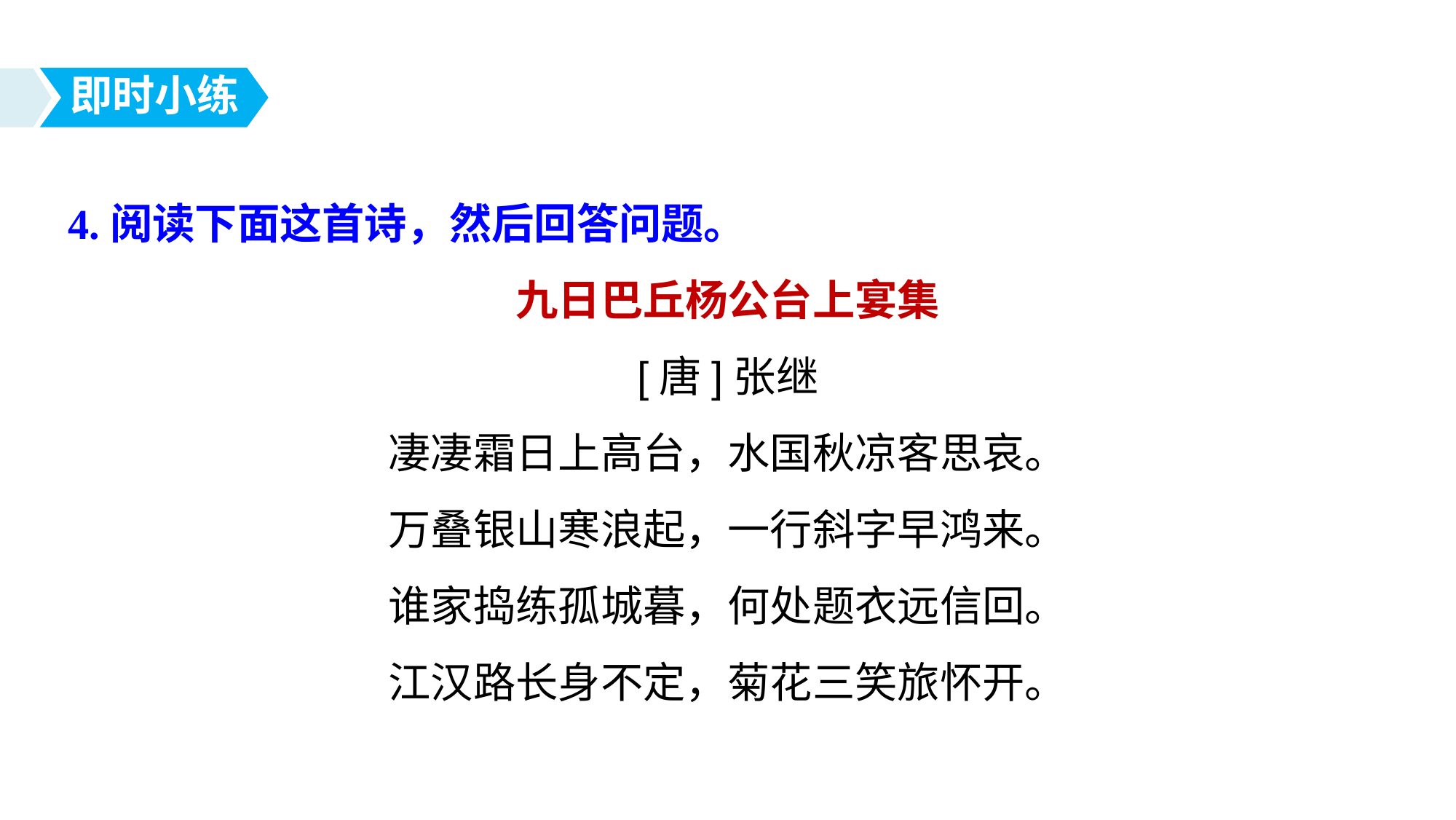

即时小练

4.阅读下面这首诗，然后回答问题。
九日巴丘杨公台上宴集
[唐]张继
凄凄霜日上高台，水国秋凉客思哀。
万叠银山寒浪起，一行斜字早鸿来。
谁家捣练孤城暮，何处题衣远信回。
江汉路长身不定，菊花三笑旅怀开。